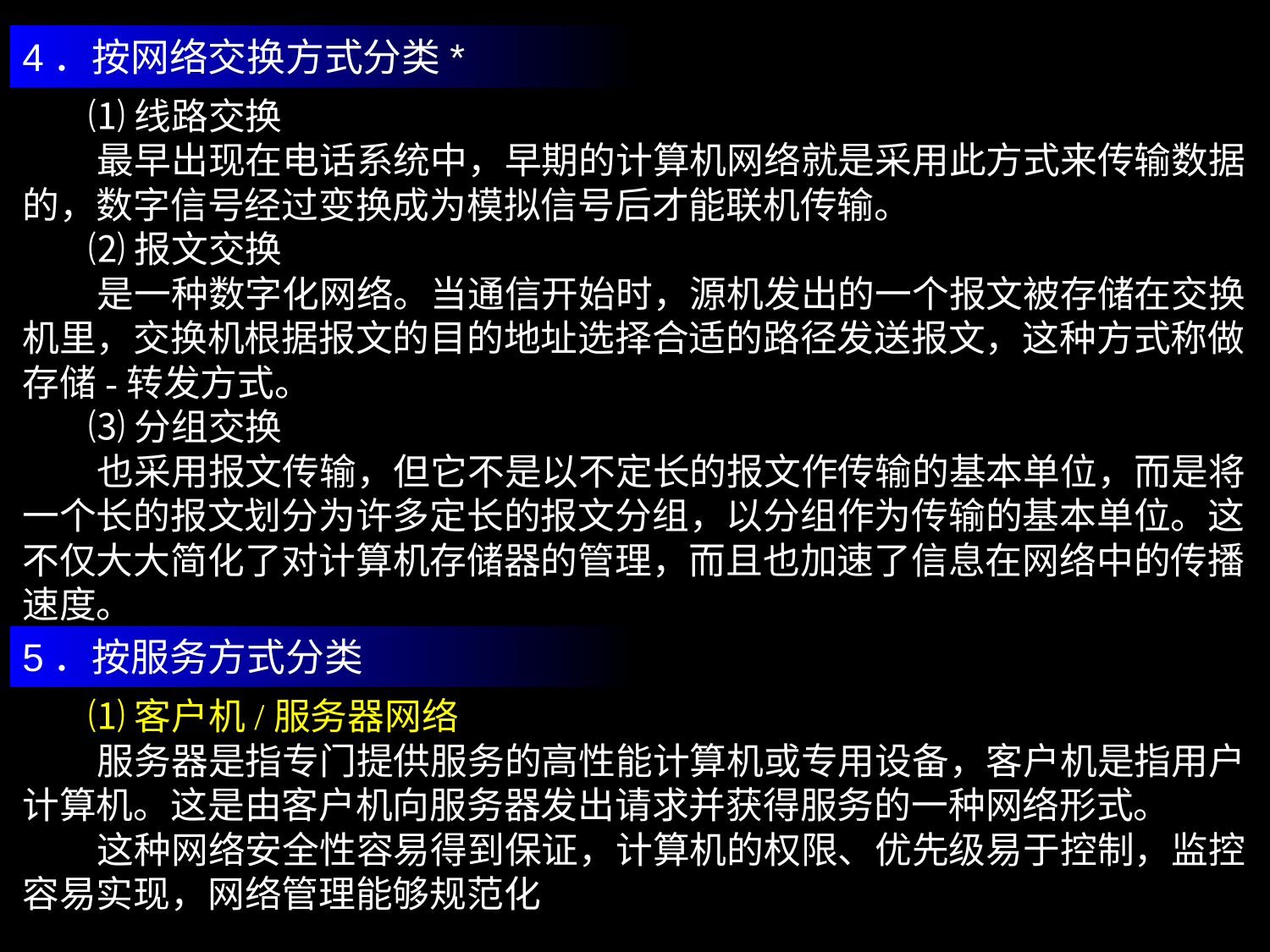

4．按网络交换方式分类*
        ⑴线路交换
        最早出现在电话系统中，早期的计算机网络就是采用此方式来传输数据的，数字信号经过变换成为模拟信号后才能联机传输。
        ⑵报文交换
        是一种数字化网络。当通信开始时，源机发出的一个报文被存储在交换机里，交换机根据报文的目的地址选择合适的路径发送报文，这种方式称做存储-转发方式。
        ⑶分组交换
        也采用报文传输，但它不是以不定长的报文作传输的基本单位，而是将一个长的报文划分为许多定长的报文分组，以分组作为传输的基本单位。这不仅大大简化了对计算机存储器的管理，而且也加速了信息在网络中的传播速度。
5．按服务方式分类
        ⑴客户机/服务器网络
        服务器是指专门提供服务的高性能计算机或专用设备，客户机是指用户计算机。这是由客户机向服务器发出请求并获得服务的一种网络形式。
        这种网络安全性容易得到保证，计算机的权限、优先级易于控制，监控容易实现，网络管理能够规范化